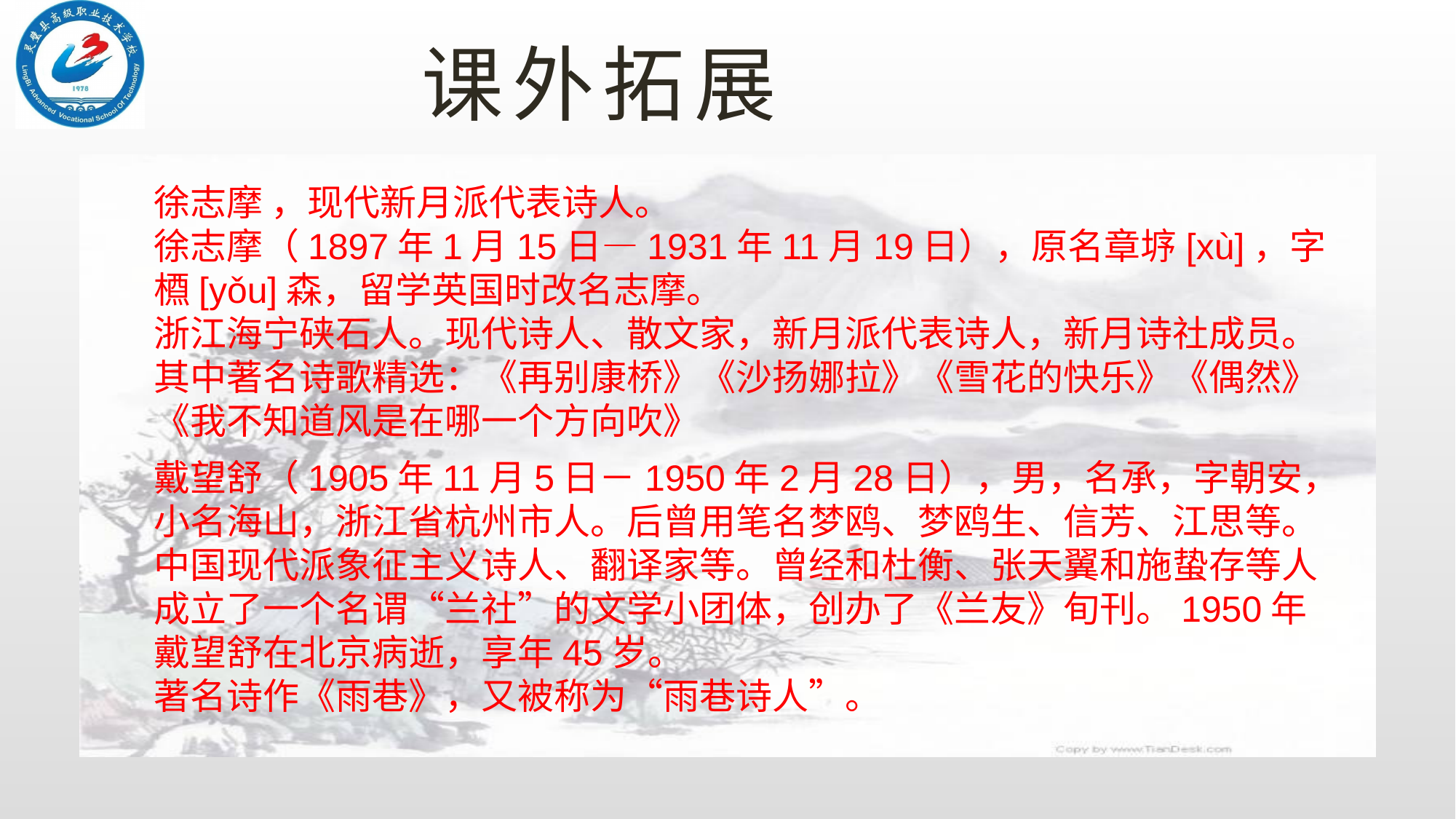

# 课外拓展
徐志摩 ，现代新月派代表诗人。
徐志摩（1897年1月15日—1931年11月19日），原名章垿[xù]，字槱[yǒu]森，留学英国时改名志摩。
浙江海宁硖石人。现代诗人、散文家，新月派代表诗人，新月诗社成员。
其中著名诗歌精选：《再别康桥》《沙扬娜拉》《雪花的快乐》《偶然》《我不知道风是在哪一个方向吹》
戴望舒（1905年11月5日－1950年2月28日），男，名承，字朝安，小名海山，浙江省杭州市人。后曾用笔名梦鸥、梦鸥生、信芳、江思等。中国现代派象征主义诗人、翻译家等。曾经和杜衡、张天翼和施蛰存等人成立了一个名谓“兰社”的文学小团体，创办了《兰友》旬刊。1950年戴望舒在北京病逝，享年45岁。
著名诗作《雨巷》，又被称为“雨巷诗人”。